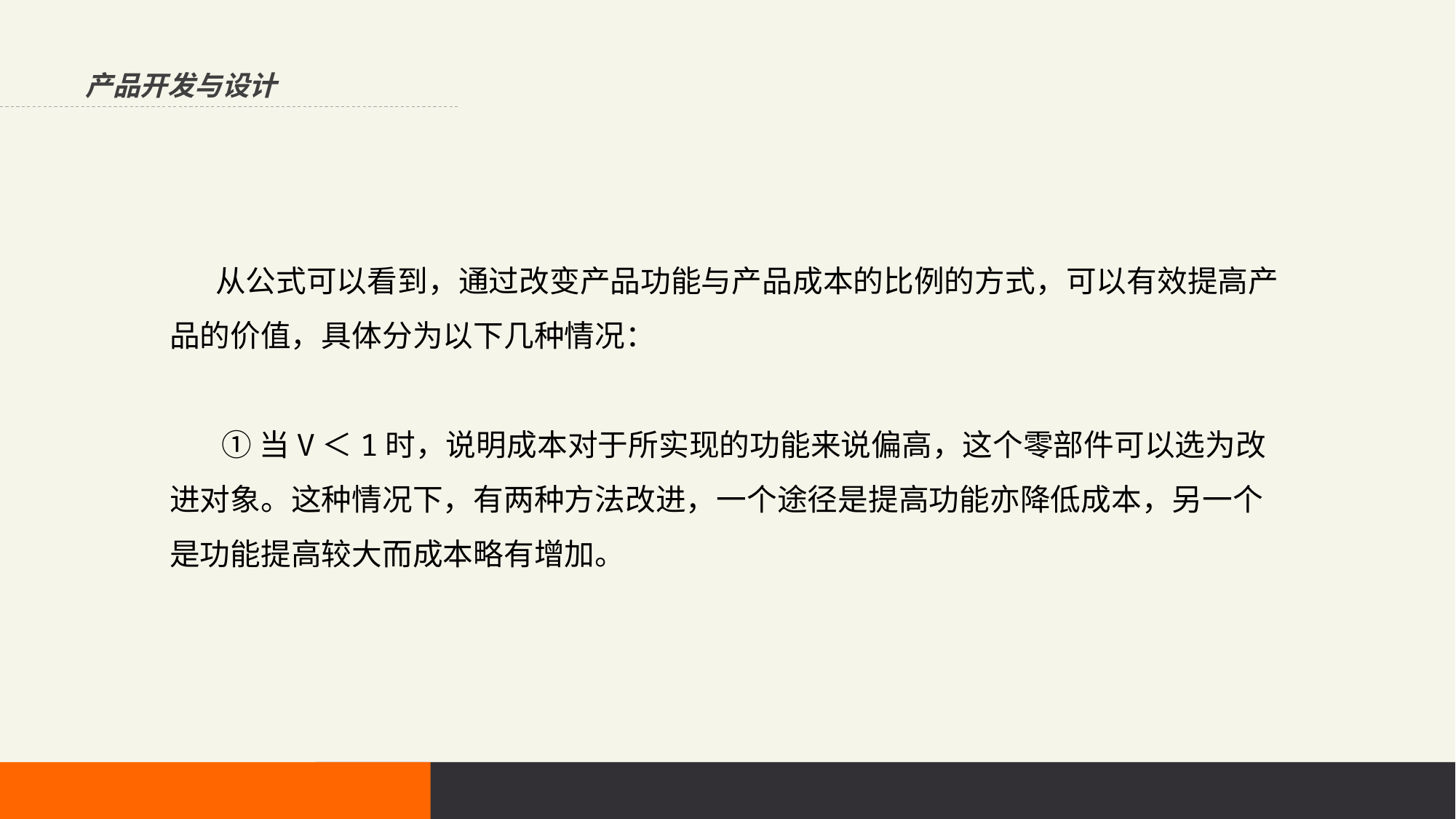

产品开发与设计
 从公式可以看到，通过改变产品功能与产品成本的比例的方式，可以有效提高产品的价值，具体分为以下几种情况：
   ①当V＜1时，说明成本对于所实现的功能来说偏高，这个零部件可以选为改进对象。这种情况下，有两种方法改进，一个途径是提高功能亦降低成本，另一个是功能提高较大而成本略有增加。